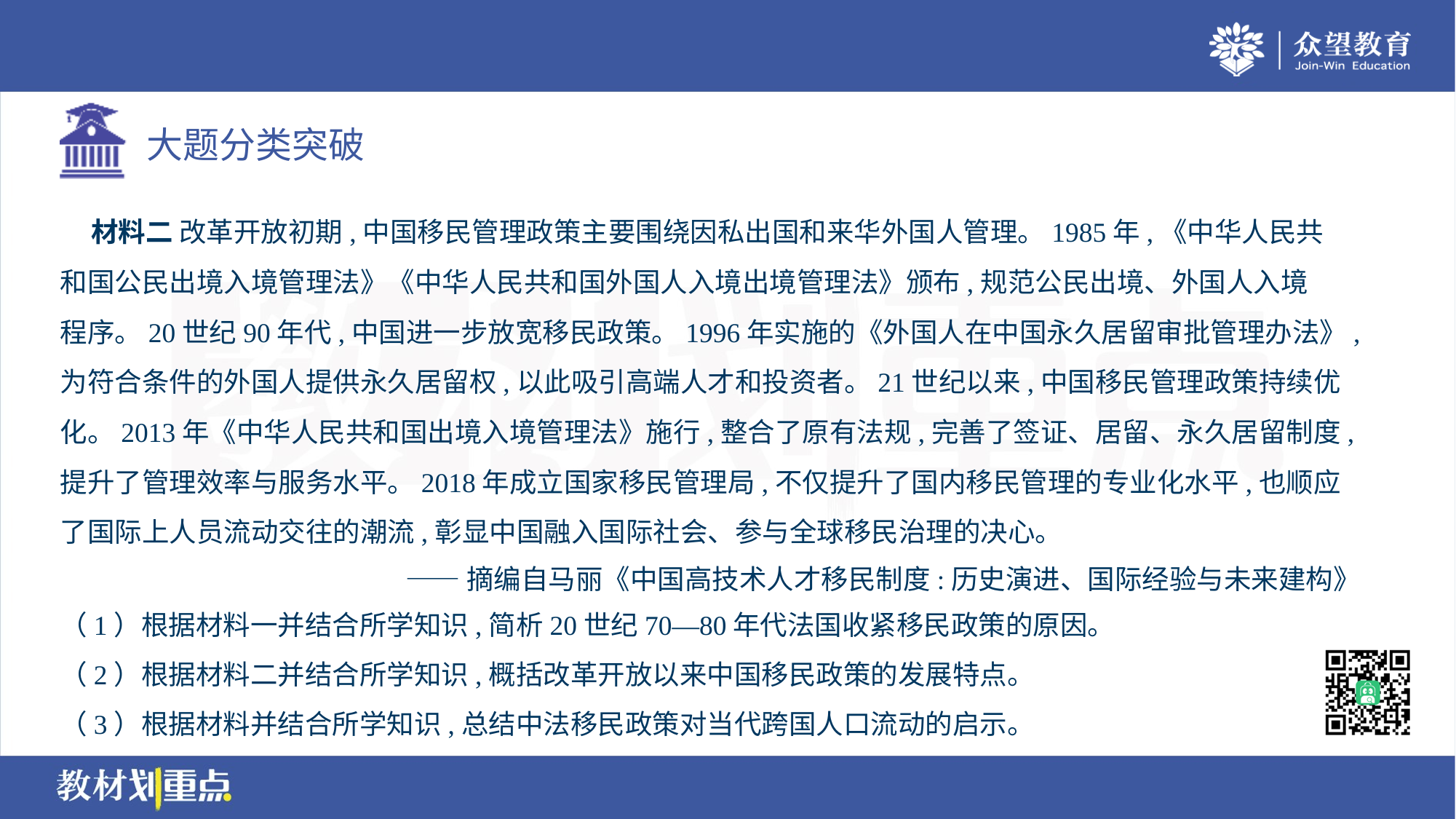

材料二 改革开放初期,中国移民管理政策主要围绕因私出国和来华外国人管理。1985年,《中华人民共
和国公民出境入境管理法》《中华人民共和国外国人入境出境管理法》颁布,规范公民出境、外国人入境
程序。20世纪90年代,中国进一步放宽移民政策。1996年实施的《外国人在中国永久居留审批管理办法》,
为符合条件的外国人提供永久居留权,以此吸引高端人才和投资者。21世纪以来,中国移民管理政策持续优
化。2013年《中华人民共和国出境入境管理法》施行,整合了原有法规,完善了签证、居留、永久居留制度,
提升了管理效率与服务水平。2018年成立国家移民管理局,不仅提升了国内移民管理的专业化水平,也顺应
了国际上人员流动交往的潮流,彰显中国融入国际社会、参与全球移民治理的决心。
——摘编自马丽《中国高技术人才移民制度:历史演进、国际经验与未来建构》
（1）根据材料一并结合所学知识,简析20世纪70—80年代法国收紧移民政策的原因。
（2）根据材料二并结合所学知识,概括改革开放以来中国移民政策的发展特点。
（3）根据材料并结合所学知识,总结中法移民政策对当代跨国人口流动的启示。